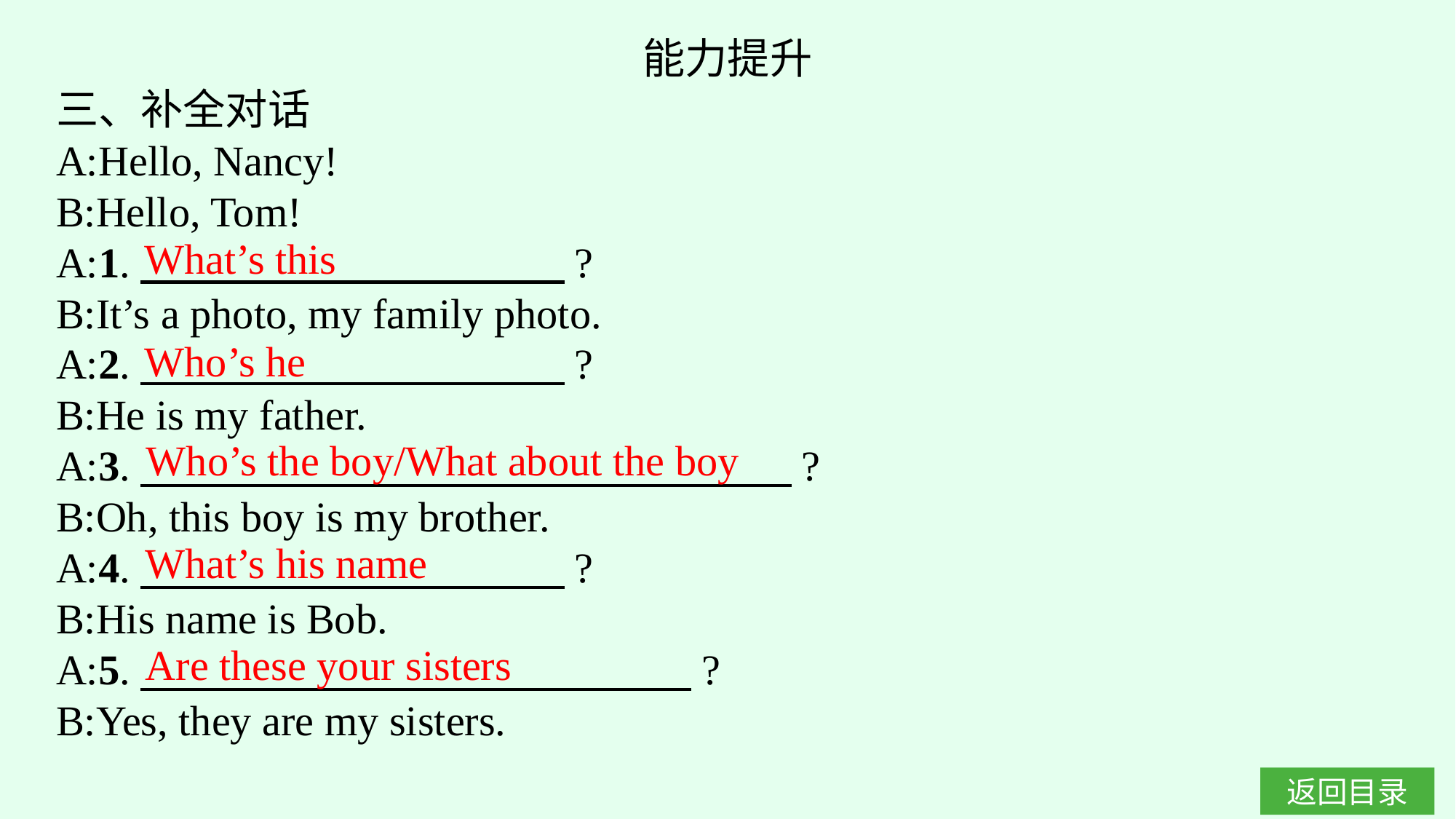

能力提升
三、补全对话
A:Hello, Nancy!
B:Hello, Tom!
A:1.　　　　　　　　　　?
B:It’s a photo, my family photo.
A:2.　　　　　　　　　　?
B:He is my father.
A:3.　　　　　　　                        　　　?
B:Oh, this boy is my brother.
A:4.　　　　　　　　　　?
B:His name is Bob.
A:5.　　　　　　　　　　　　　?
B:Yes, they are my sisters.
What’s this
Who’s he
Who’s the boy/What about the boy
What’s his name
Are these your sisters